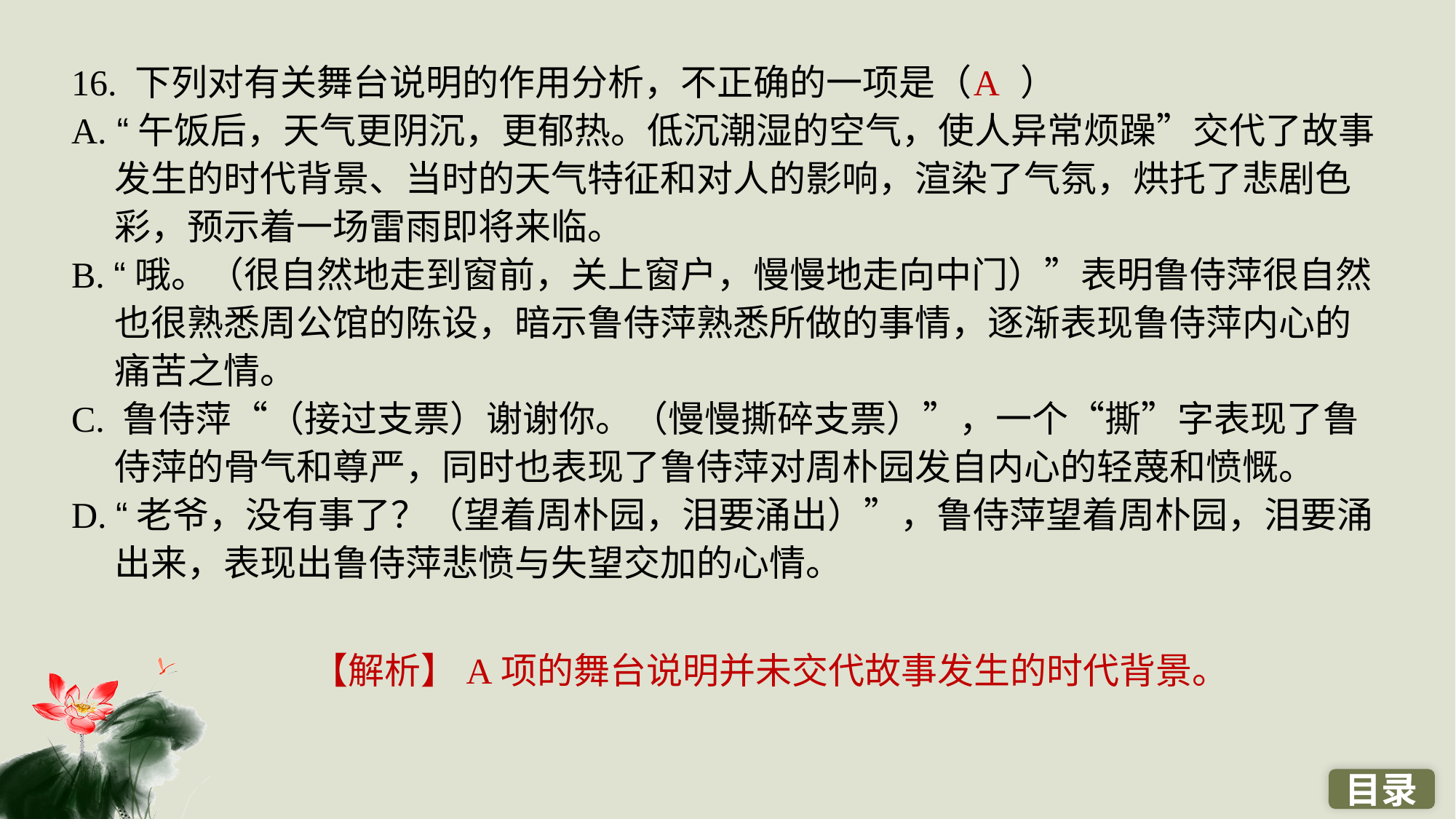

16. 下列对有关舞台说明的作用分析，不正确的一项是（      ）
A. “午饭后，天气更阴沉，更郁热。低沉潮湿的空气，使人异常烦躁”交代了故事发生的时代背景、当时的天气特征和对人的影响，渲染了气氛，烘托了悲剧色彩，预示着一场雷雨即将来临。
B. “哦。（很自然地走到窗前，关上窗户，慢慢地走向中门）”表明鲁侍萍很自然也很熟悉周公馆的陈设，暗示鲁侍萍熟悉所做的事情，逐渐表现鲁侍萍内心的痛苦之情。
C. 鲁侍萍“（接过支票）谢谢你。（慢慢撕碎支票）”，一个“撕”字表现了鲁侍萍的骨气和尊严，同时也表现了鲁侍萍对周朴园发自内心的轻蔑和愤慨。
D. “老爷，没有事了？（望着周朴园，泪要涌出）”，鲁侍萍望着周朴园，泪要涌出来，表现出鲁侍萍悲愤与失望交加的心情。
A
【解析】A项的舞台说明并未交代故事发生的时代背景。